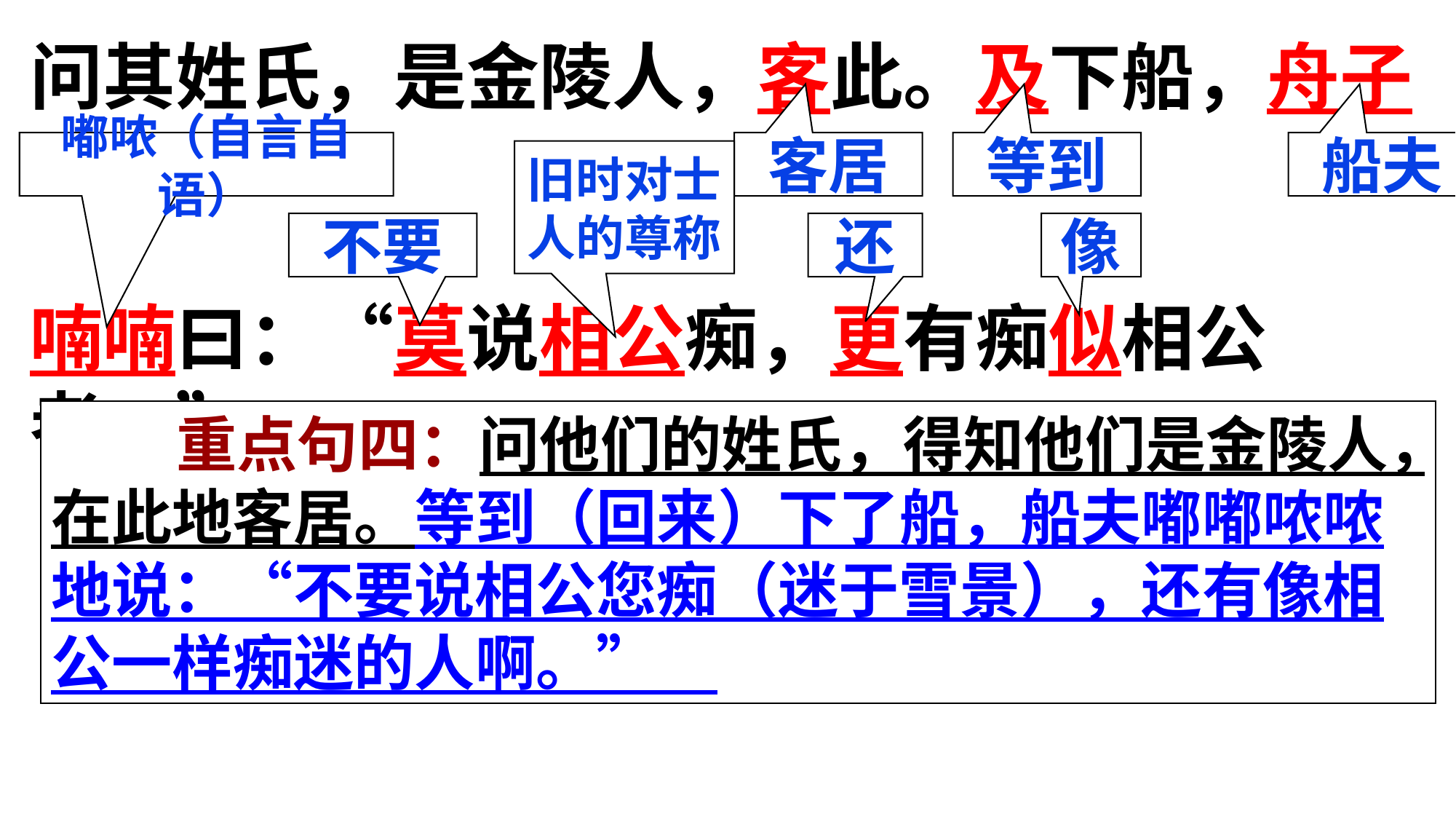

问其姓氏，是金陵人，客此。及下船，舟子

喃喃曰：“莫说相公痴，更有痴似相公者。”
嘟哝（自言自语）
客居
等到
船夫
旧时对士人的尊称
不要
还
像
        重点句四：问他们的姓氏，得知他们是金陵人，在此地客居。等到（回来）下了船，船夫嘟嘟哝哝地说：“不要说相公您痴（迷于雪景），还有像相公一样痴迷的人啊。”